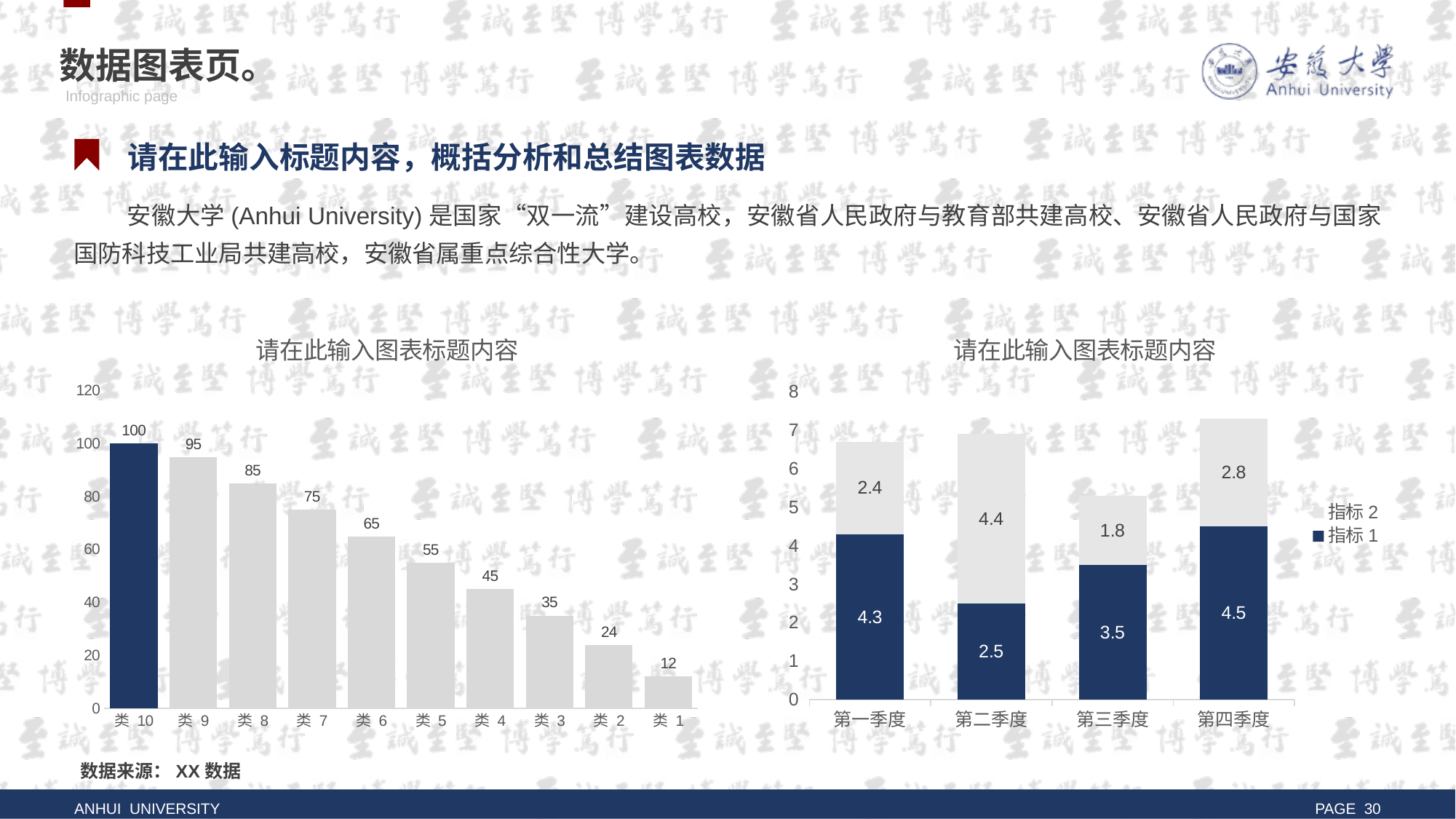

数据图表页。
Infographic page
请在此输入标题内容，概括分析和总结图表数据

安徽大学(Anhui University)是国家“双一流”建设高校，安徽省人民政府与教育部共建高校、安徽省人民政府与国家国防科技工业局共建高校，安徽省属重点综合性大学。

### Chart: 请在此输入图表标题内容

| Category | Series 1 |
|---|---|
| 类 10 | 100.0 |
| 类 9 | 95.0 |
| 类 8 | 85.0 |
| 类 7 | 75.0 |
| 类 6 | 65.0 |
| 类 5 | 55.0 |
| 类 4 | 45.0 |
| 类 3 | 35.0 |
| 类 2 | 24.0 |
| 类 1 | 12.0 |

### Chart: 请在此输入图表标题内容

| Category | 指标1 | 指标2 |
|---|---|---|
| 第一季度 | 4.3 | 2.4 |
| 第二季度 | 2.5 | 4.4 |
| 第三季度 | 3.5 | 1.8 |
| 第四季度 | 4.5 | 2.8 |
数据来源：XX数据
ANHUI  UNIVERSITY
PAGE  30